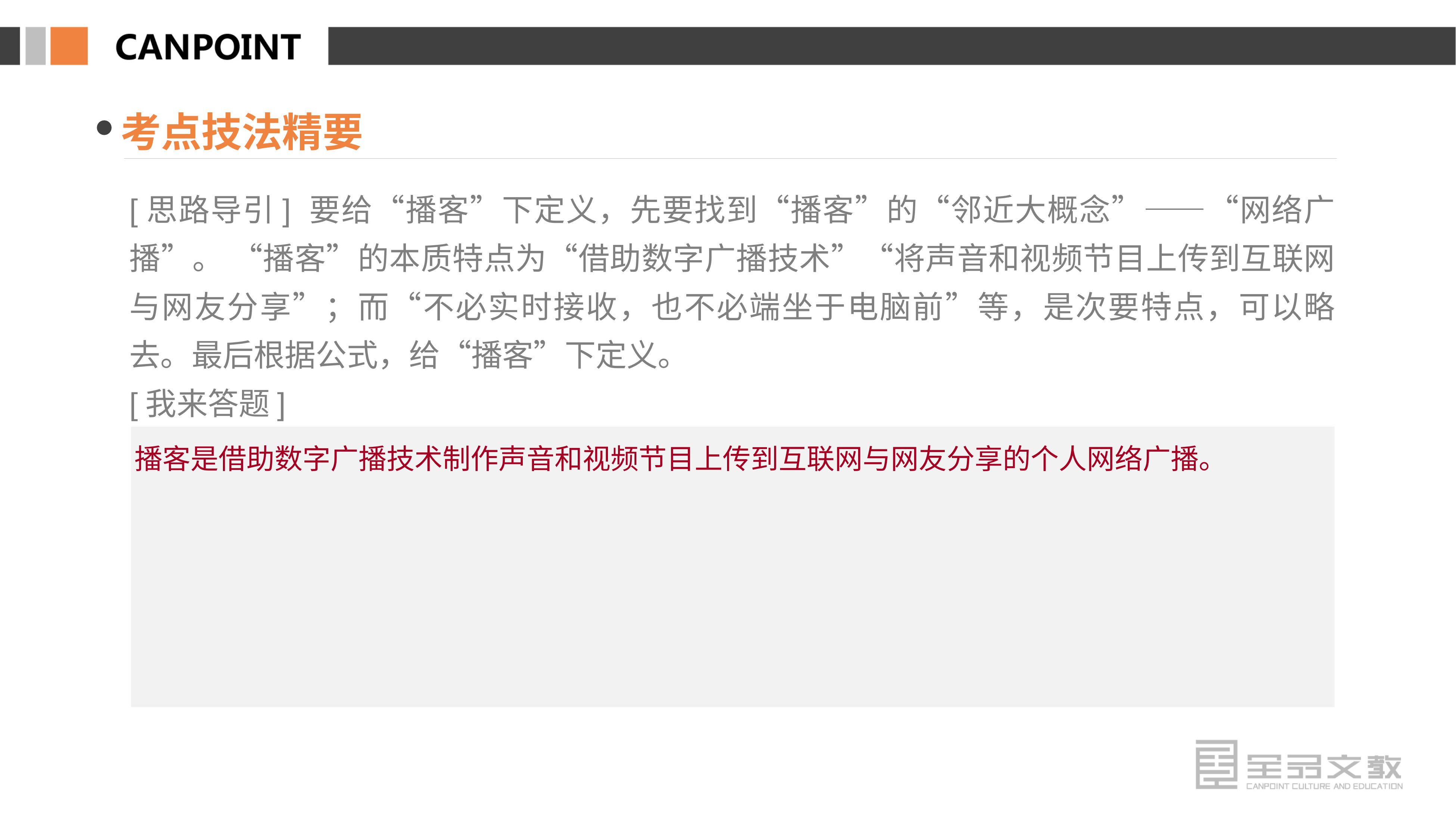

考点技法精要

[思路导引] 要给“播客”下定义，先要找到“播客”的“邻近大概念”——“网络广播”。 “播客”的本质特点为“借助数字广播技术”“将声音和视频节目上传到互联网与网友分享”；而“不必实时接收，也不必端坐于电脑前”等，是次要特点，可以略去。最后根据公式，给“播客”下定义。
[我来答题]

播客是借助数字广播技术制作声音和视频节目上传到互联网与网友分享的个人网络广播。